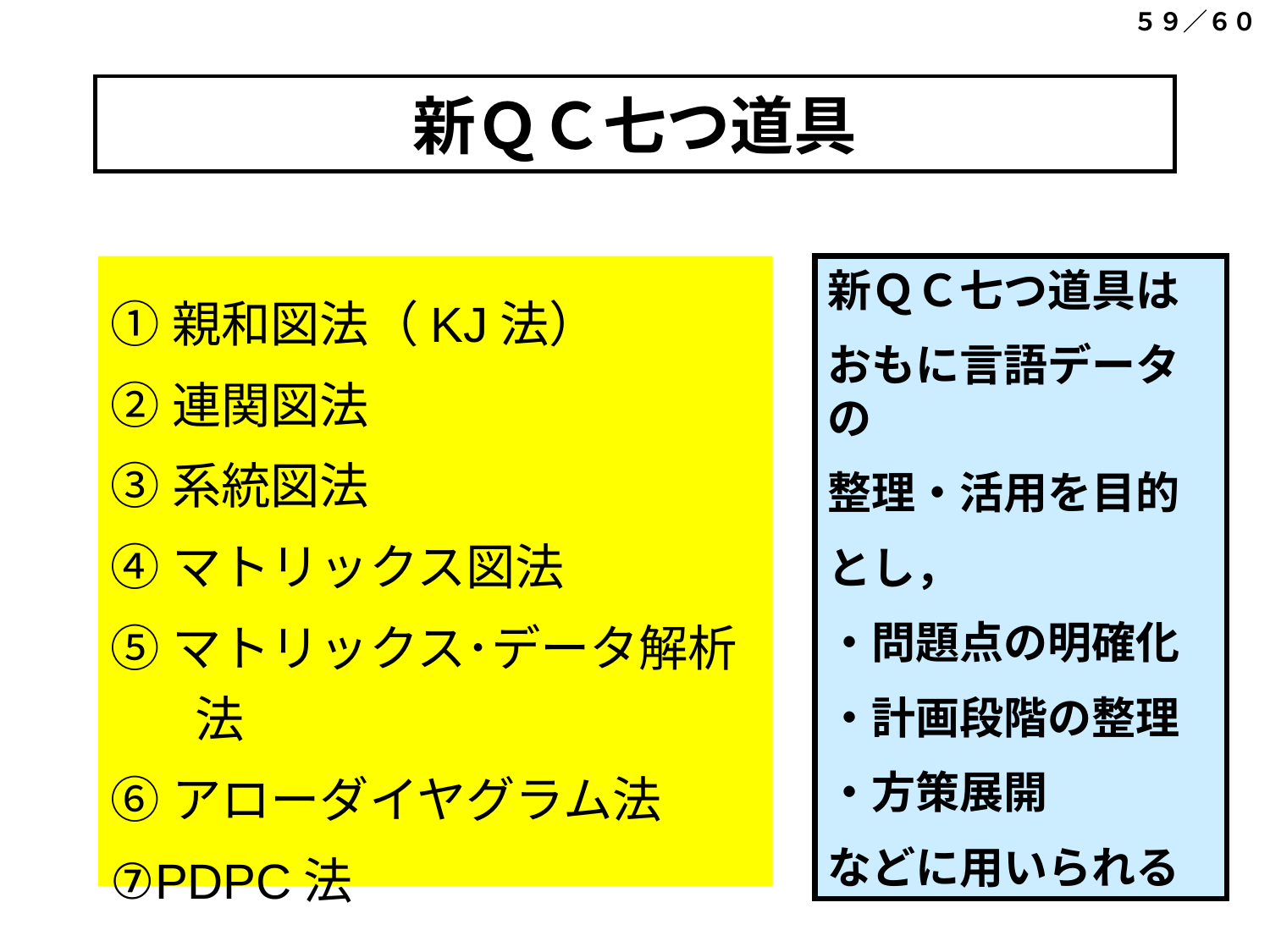

５９／６０
# 新ＱＣ七つ道具
①親和図法（KJ法）
②連関図法
③系統図法
④マトリックス図法
⑤マトリックス･データ解析法
⑥アローダイヤグラム法
⑦PDPC法
新ＱＣ七つ道具は
おもに言語データの
整理・活用を目的
とし，
・問題点の明確化
・計画段階の整理
・方策展開
などに用いられる